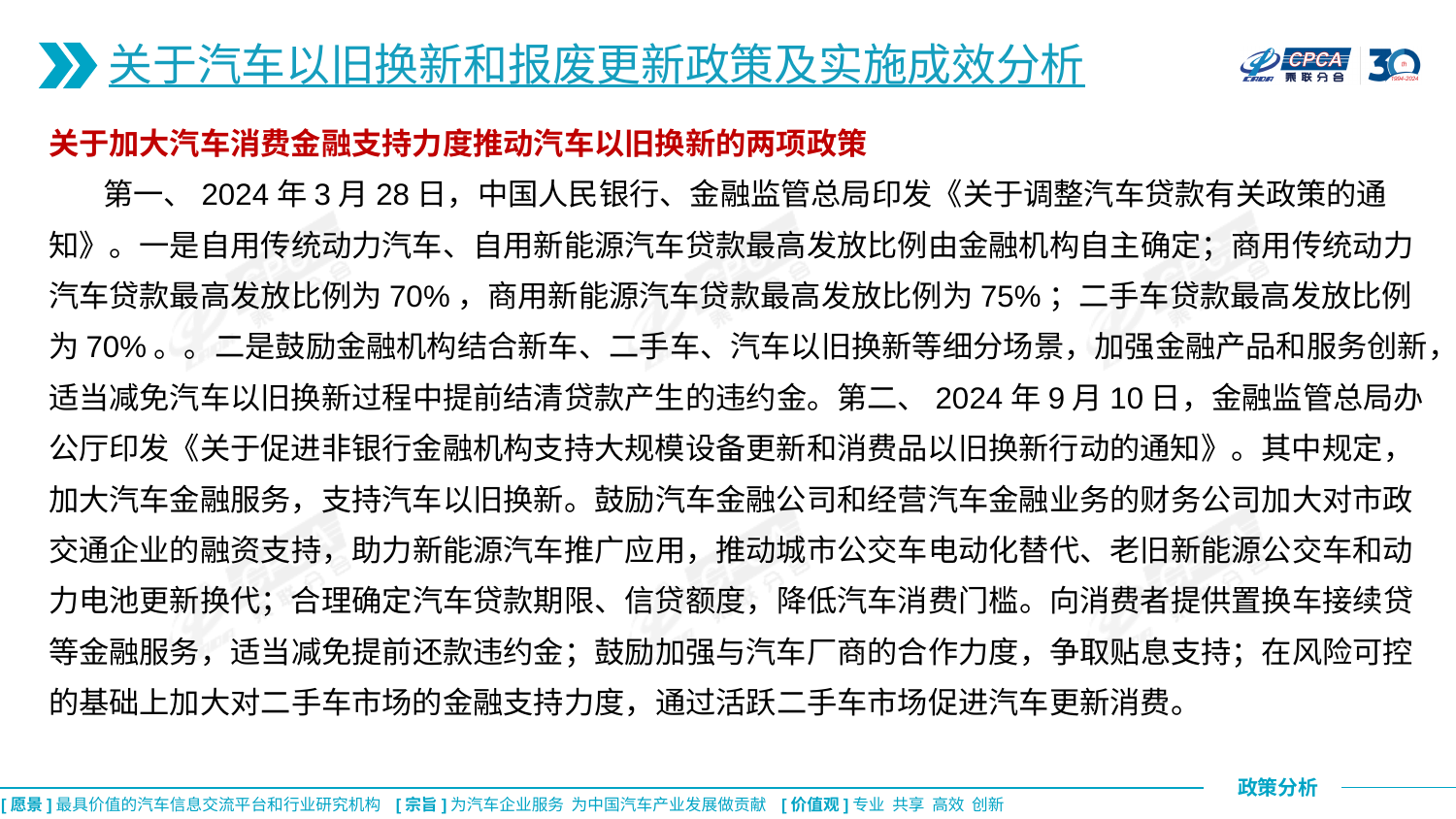

关于汽车以旧换新和报废更新政策及实施成效分析
关于加大汽车消费金融支持力度推动汽车以旧换新的两项政策
       第一、2024年3月28日，中国人民银行、金融监管总局印发《关于调整汽车贷款有关政策的通知》。一是自用传统动力汽车、自用新能源汽车贷款最高发放比例由金融机构自主确定；商用传统动力汽车贷款最高发放比例为70%，商用新能源汽车贷款最高发放比例为75%；二手车贷款最高发放比例为70%。。二是鼓励金融机构结合新车、二手车、汽车以旧换新等细分场景，加强金融产品和服务创新，适当减免汽车以旧换新过程中提前结清贷款产生的违约金。第二、2024年9月10日，金融监管总局办公厅印发《关于促进非银行金融机构支持大规模设备更新和消费品以旧换新行动的通知》。其中规定，加大汽车金融服务，支持汽车以旧换新。鼓励汽车金融公司和经营汽车金融业务的财务公司加大对市政交通企业的融资支持，助力新能源汽车推广应用，推动城市公交车电动化替代、老旧新能源公交车和动力电池更新换代；合理确定汽车贷款期限、信贷额度，降低汽车消费门槛。向消费者提供置换车接续贷等金融服务，适当减免提前还款违约金；鼓励加强与汽车厂商的合作力度，争取贴息支持；在风险可控的基础上加大对二手车市场的金融支持力度，通过活跃二手车市场促进汽车更新消费。